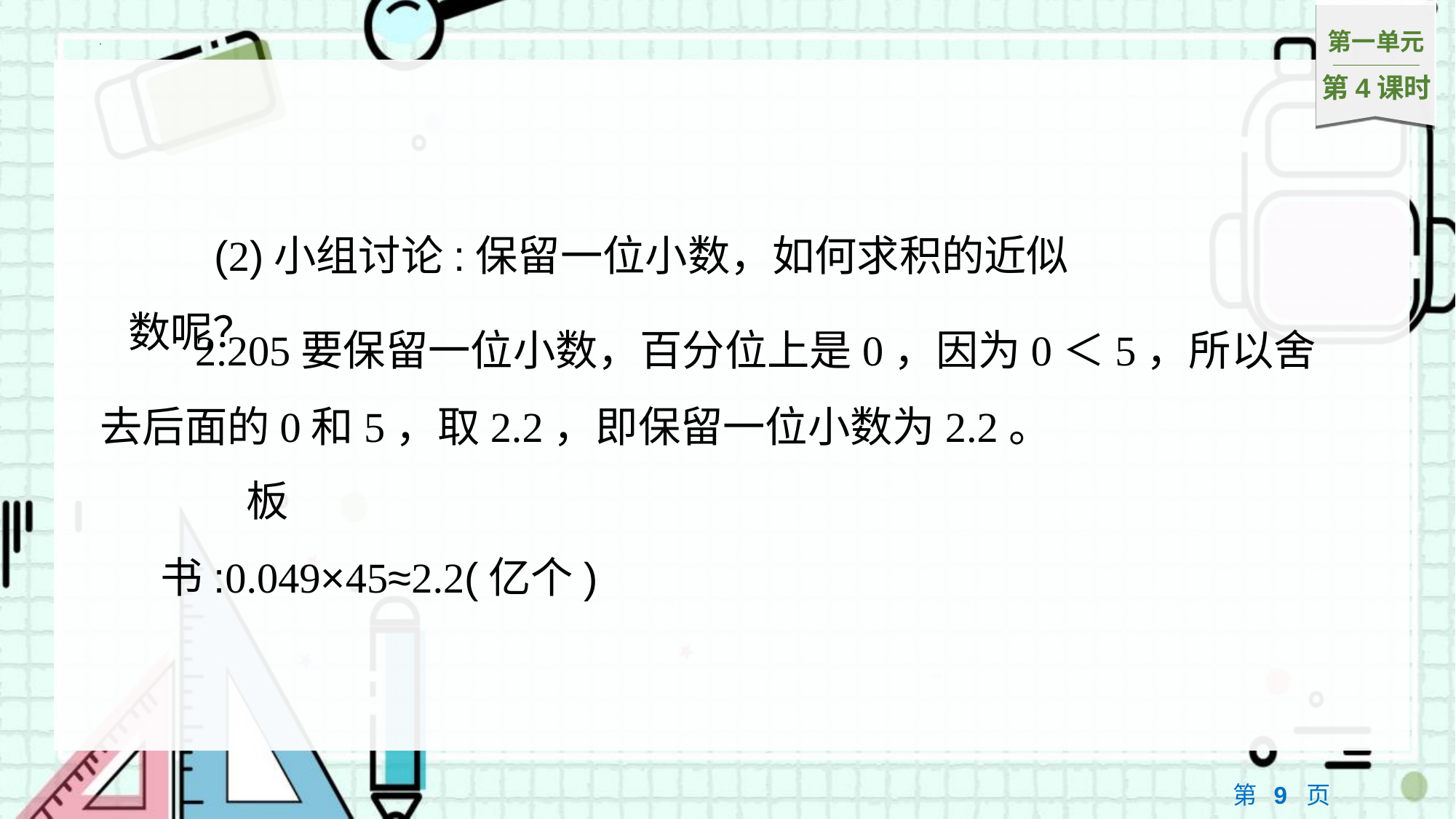

(2)小组讨论:保留一位小数，如何求积的近似数呢？
　　2.205要保留一位小数，百分位上是0，因为0＜5，所以舍去后面的0和5，取2.2，即保留一位小数为2.2。
板书:0.049×45≈2.2(亿个)